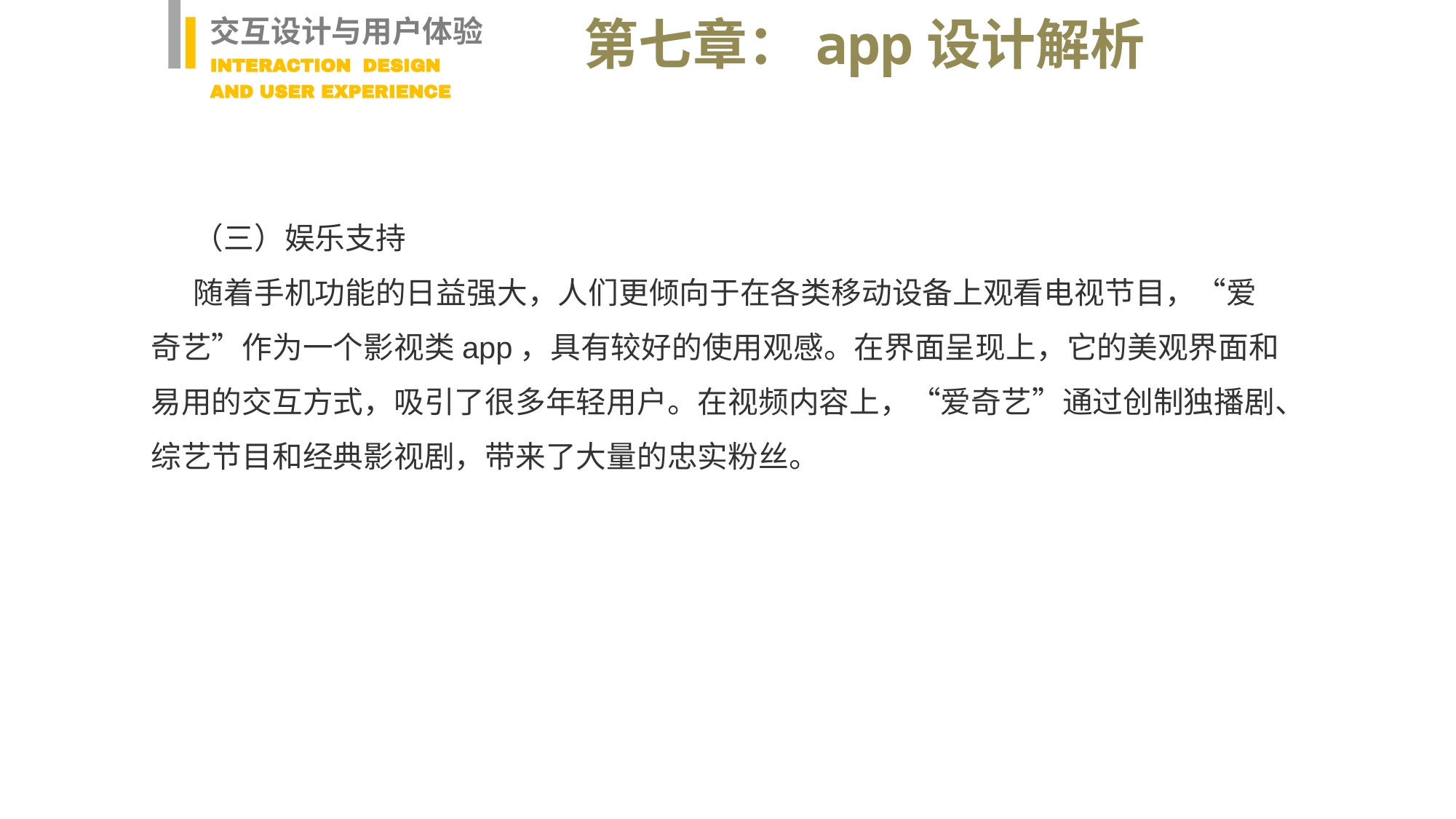

交互设计与用户体验
INTERACTION  DESIGN
AND USER EXPERIENCE
第七章：app设计解析

（三）娱乐支持
随着手机功能的日益强大，人们更倾向于在各类移动设备上观看电视节目，“爱奇艺”作为一个影视类app，具有较好的使用观感。在界面呈现上，它的美观界面和易用的交互方式，吸引了很多年轻用户。在视频内容上，“爱奇艺”通过创制独播剧、综艺节目和经典影视剧，带来了大量的忠实粉丝。